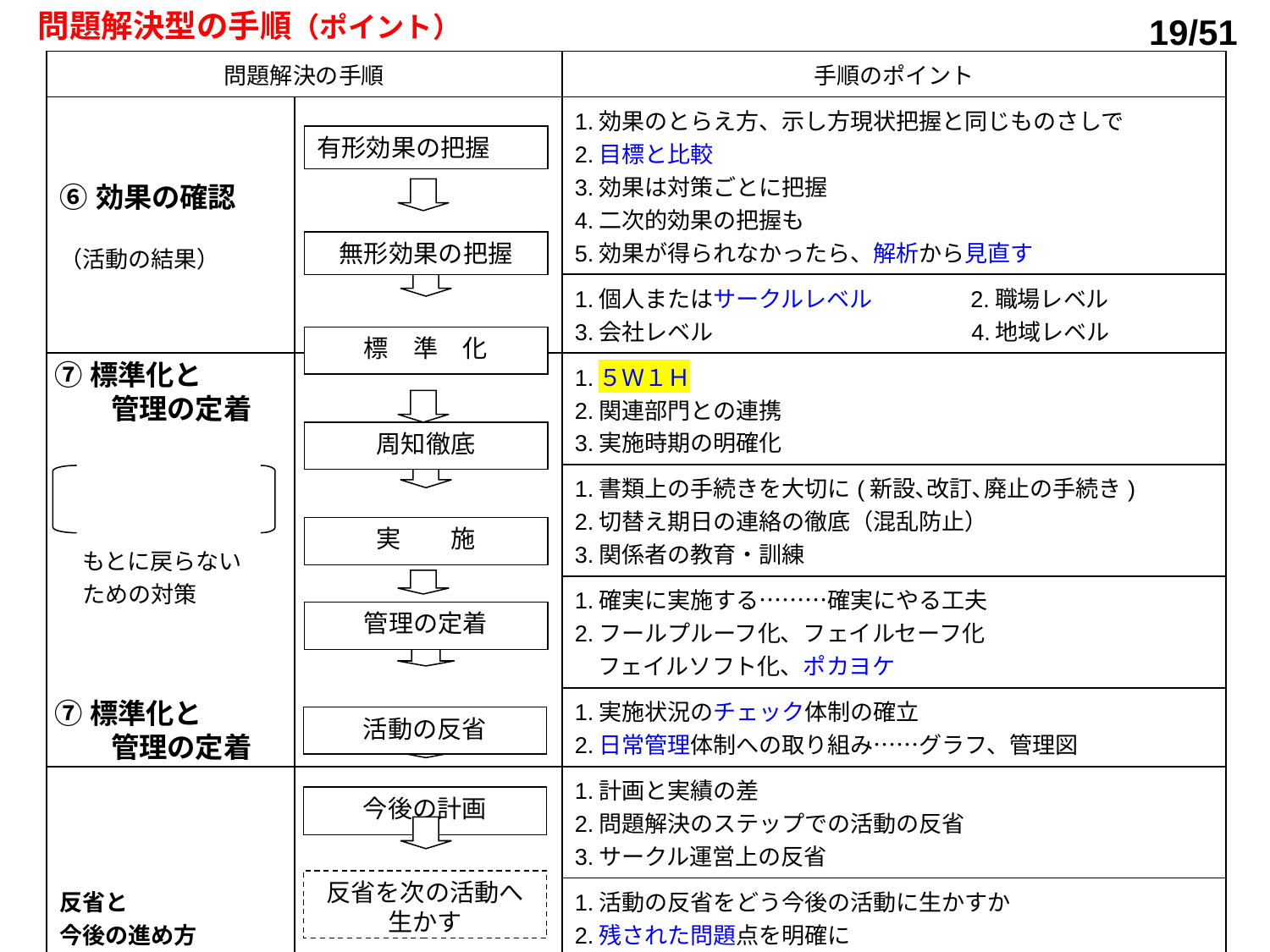

問題解決型の手順（ポイント）
19/51
| 問題解決の手順 |  | 手順のポイント |
| --- | --- | --- |
| ⑥効果の確認 （活動の結果） |  | 1.効果のとらえ方、示し方現状把握と同じものさしで 2.目標と比較 3.効果は対策ごとに把握 4.二次的効果の把握も 5.効果が得られなかったら、解析から見直す |
|  |  | 1.個人またはサークルレベル　　　　2.職場レベル 3.会社レベル　　　　　　　　　　　4.地域レベル |
| もとに戻らない 　ための対策 |  | 1.５Ｗ１Ｈ 2.関連部門との連携 3.実施時期の明確化 |
|  |  | 1.書類上の手続きを大切に(新設､改訂､廃止の手続き) 2.切替え期日の連絡の徹底（混乱防止） 3.関係者の教育・訓練 |
|  |  | 1.確実に実施する………確実にやる工夫 2.フールプルーフ化、フェイルセーフ化 　フェイルソフト化、ポカヨケ |
|  |  | 1.実施状況のチェック体制の確立 2.日常管理体制への取り組み……グラフ、管理図 |
| 反省と 今後の進め方 |  | 1.計画と実績の差 2.問題解決のステップでの活動の反省 3.サークル運営上の反省 |
|  |  | 1.活動の反省をどう今後の活動に生かすか 2.残された問題点を明確に 3.得られた効果を水平展開 |
|  |  | 1.反省を今後に生かす：QC的な考え方 2.サークル成長へ大きく寄与：サークル活動PDCA |
有形効果の把握

無形効果の把握
標　準　化

周知徹底
実　　施

管理の定着
活動の反省
今後の計画
反省を次の活動へ生かす

⑦標準化と
　　管理の定着

⑦標準化と
　　管理の定着